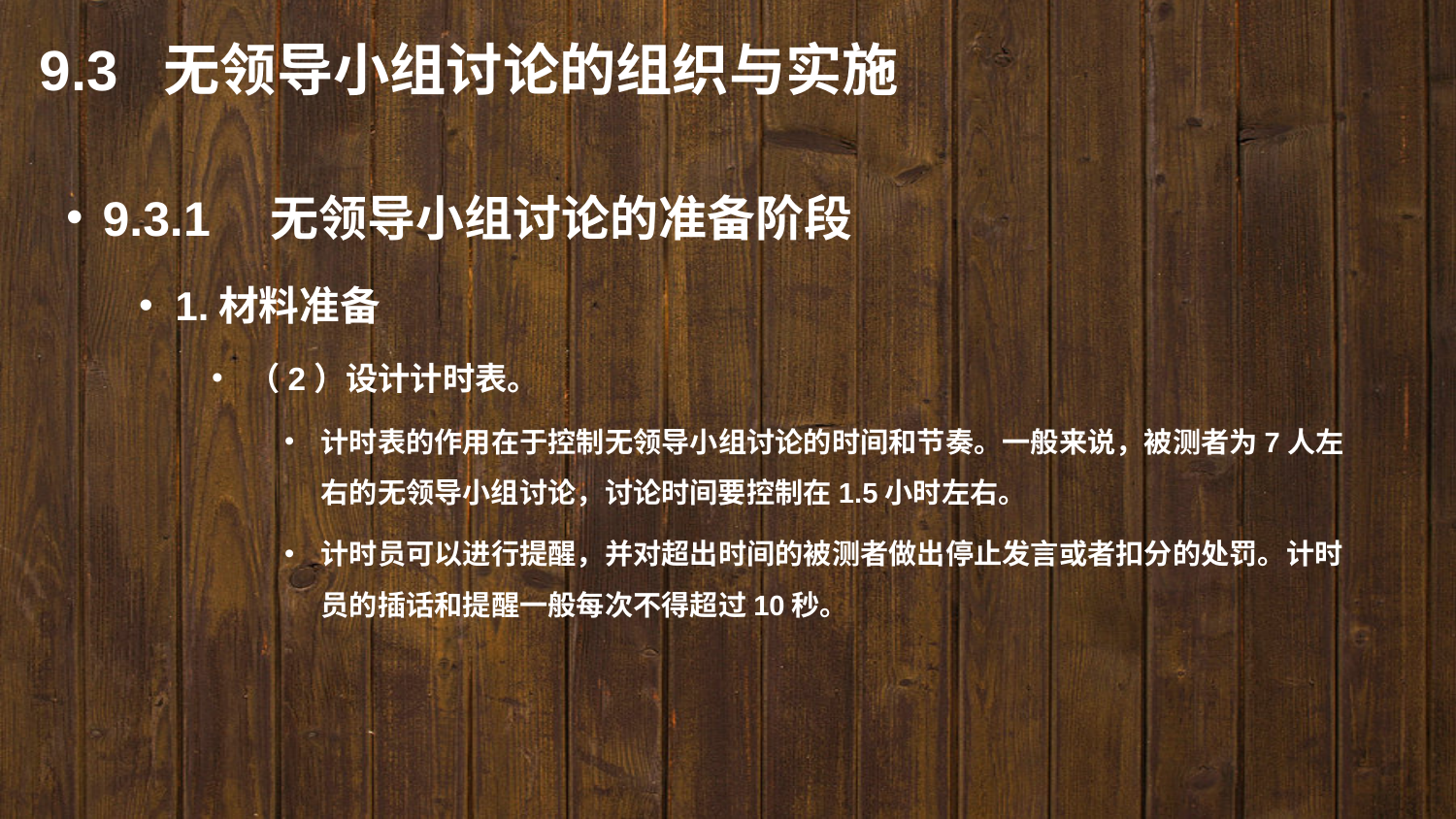

9.3  无领导小组讨论的组织与实施
9.3.1　无领导小组讨论的准备阶段
1.材料准备
（2）设计计时表。
计时表的作用在于控制无领导小组讨论的时间和节奏。一般来说，被测者为7人左右的无领导小组讨论，讨论时间要控制在1.5小时左右。
计时员可以进行提醒，并对超出时间的被测者做出停止发言或者扣分的处罚。计时员的插话和提醒一般每次不得超过10秒。